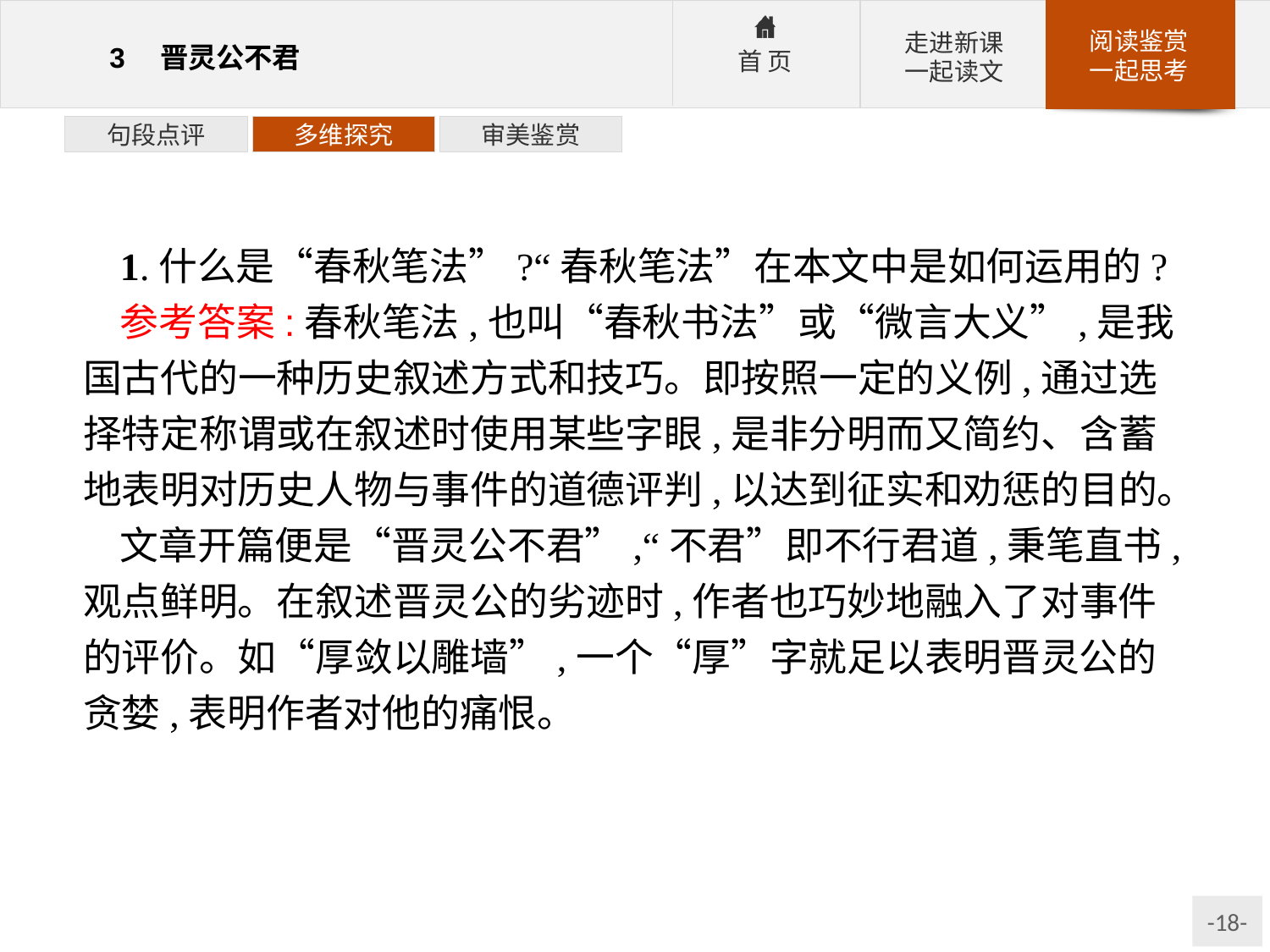

句段点评
多维探究
审美鉴赏
1.什么是“春秋笔法”?“春秋笔法”在本文中是如何运用的?
参考答案:春秋笔法,也叫“春秋书法”或“微言大义”,是我国古代的一种历史叙述方式和技巧。即按照一定的义例,通过选择特定称谓或在叙述时使用某些字眼,是非分明而又简约、含蓄地表明对历史人物与事件的道德评判,以达到征实和劝惩的目的。
文章开篇便是“晋灵公不君”,“不君”即不行君道,秉笔直书,观点鲜明。在叙述晋灵公的劣迹时,作者也巧妙地融入了对事件的评价。如“厚敛以雕墙”,一个“厚”字就足以表明晋灵公的贪婪,表明作者对他的痛恨。